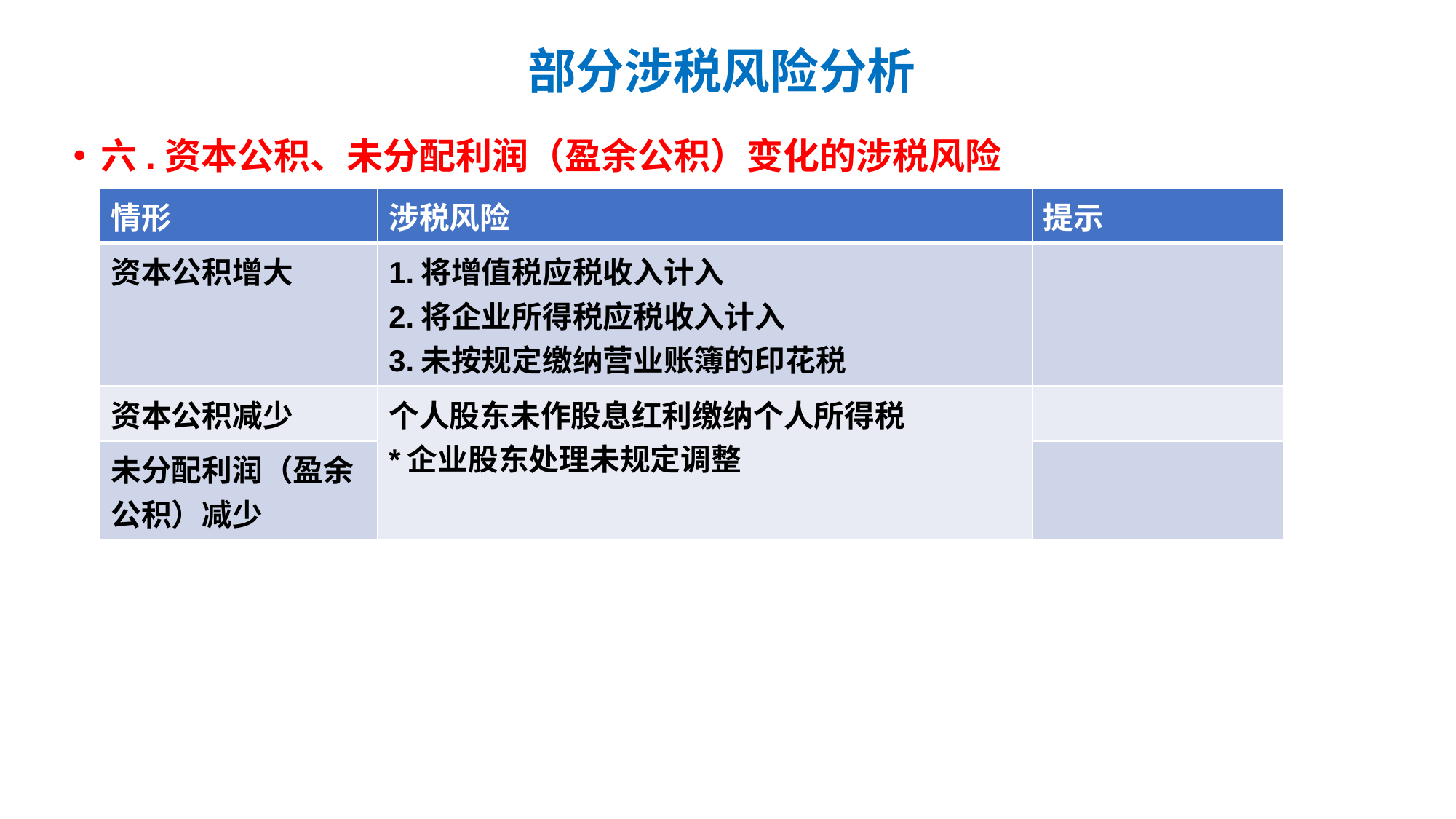

# 部分涉税风险分析
六.资本公积、未分配利润（盈余公积）变化的涉税风险

| 情形 | 涉税风险 | 提示 |
| --- | --- | --- |
| 资本公积增大 | 1.将增值税应税收入计入 2.将企业所得税应税收入计入 3.未按规定缴纳营业账簿的印花税 |  |
| 资本公积减少 | 个人股东未作股息红利缴纳个人所得税 \*企业股东处理未规定调整 |  |
| 未分配利润（盈余公积）减少 |  |  |